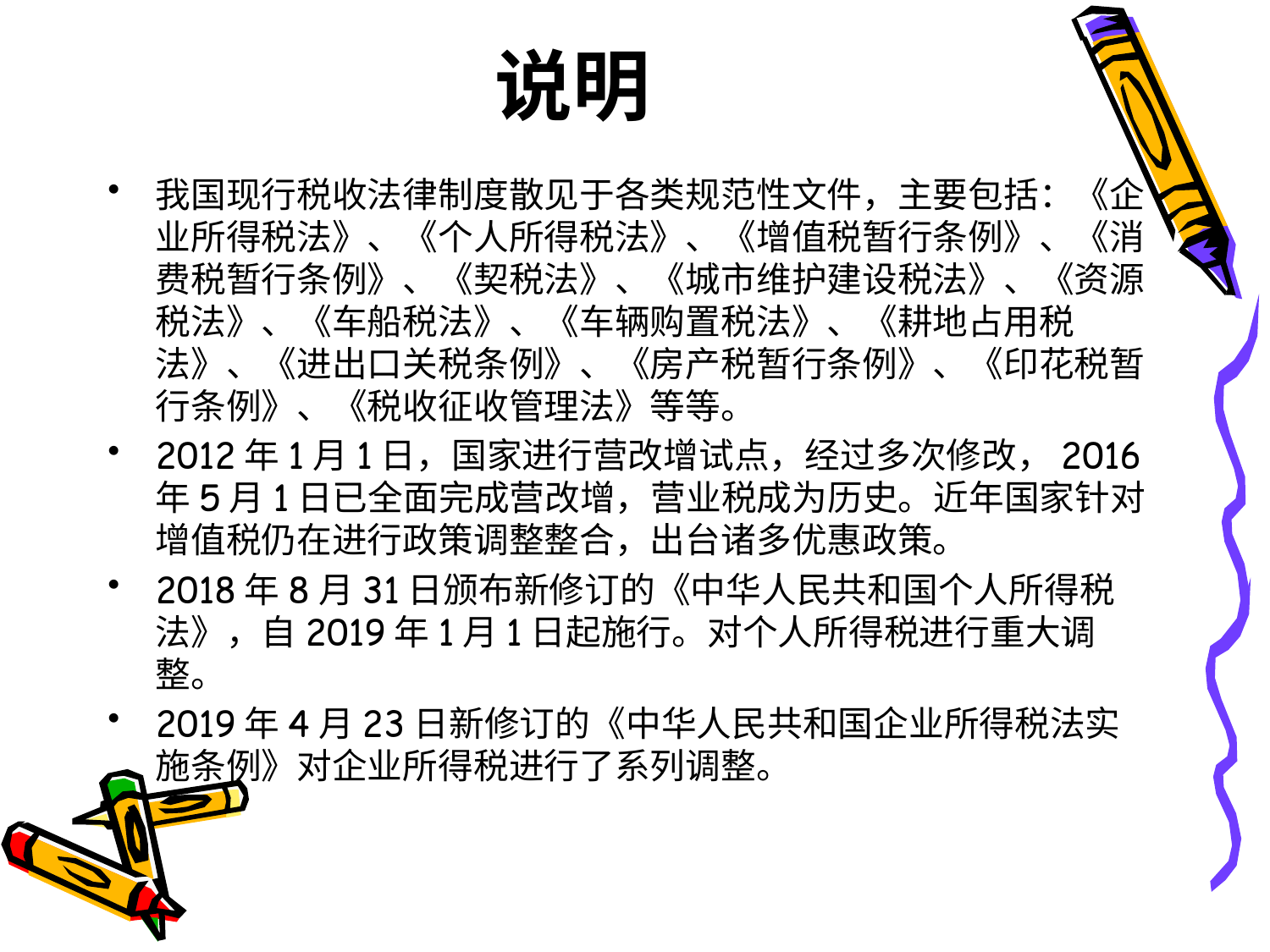

# 说明
我国现行税收法律制度散见于各类规范性文件，主要包括：《企业所得税法》、《个人所得税法》、《增值税暂行条例》、《消费税暂行条例》、《契税法》、《城市维护建设税法》、《资源税法》、《车船税法》、《车辆购置税法》、《耕地占用税法》、《进出口关税条例》、《房产税暂行条例》、《印花税暂行条例》、《税收征收管理法》等等。
2012年1月1日，国家进行营改增试点，经过多次修改，2016年5月1日已全面完成营改增，营业税成为历史。近年国家针对增值税仍在进行政策调整整合，出台诸多优惠政策。
2018年8月31日颁布新修订的《中华人民共和国个人所得税法》，自2019年1月1日起施行。对个人所得税进行重大调整。
2019年4月23日新修订的《中华人民共和国企业所得税法实施条例》对企业所得税进行了系列调整。